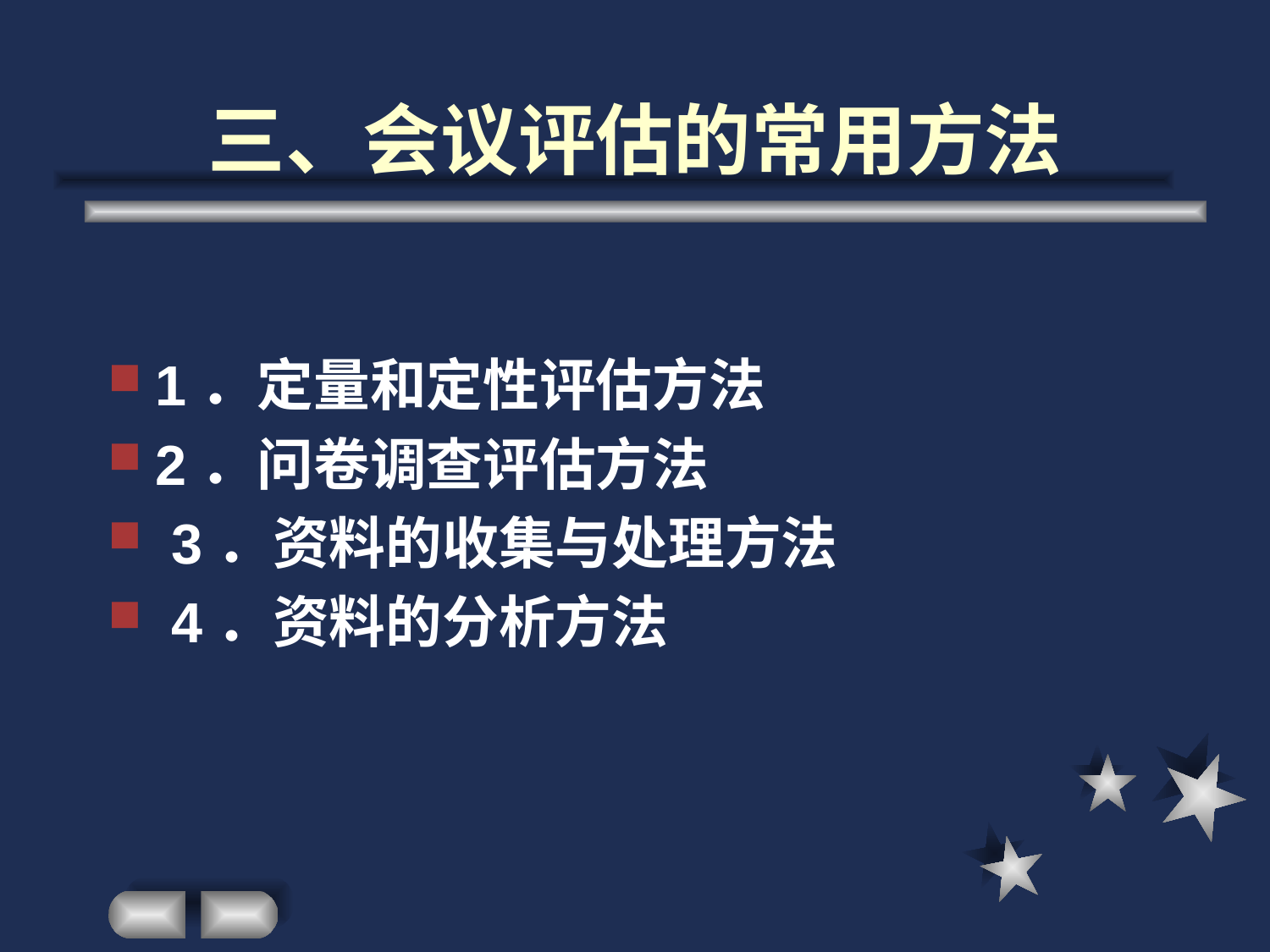

# 三、会议评估的常用方法

1．定量和定性评估方法
2．问卷调查评估方法
 3．资料的收集与处理方法
 4．资料的分析方法